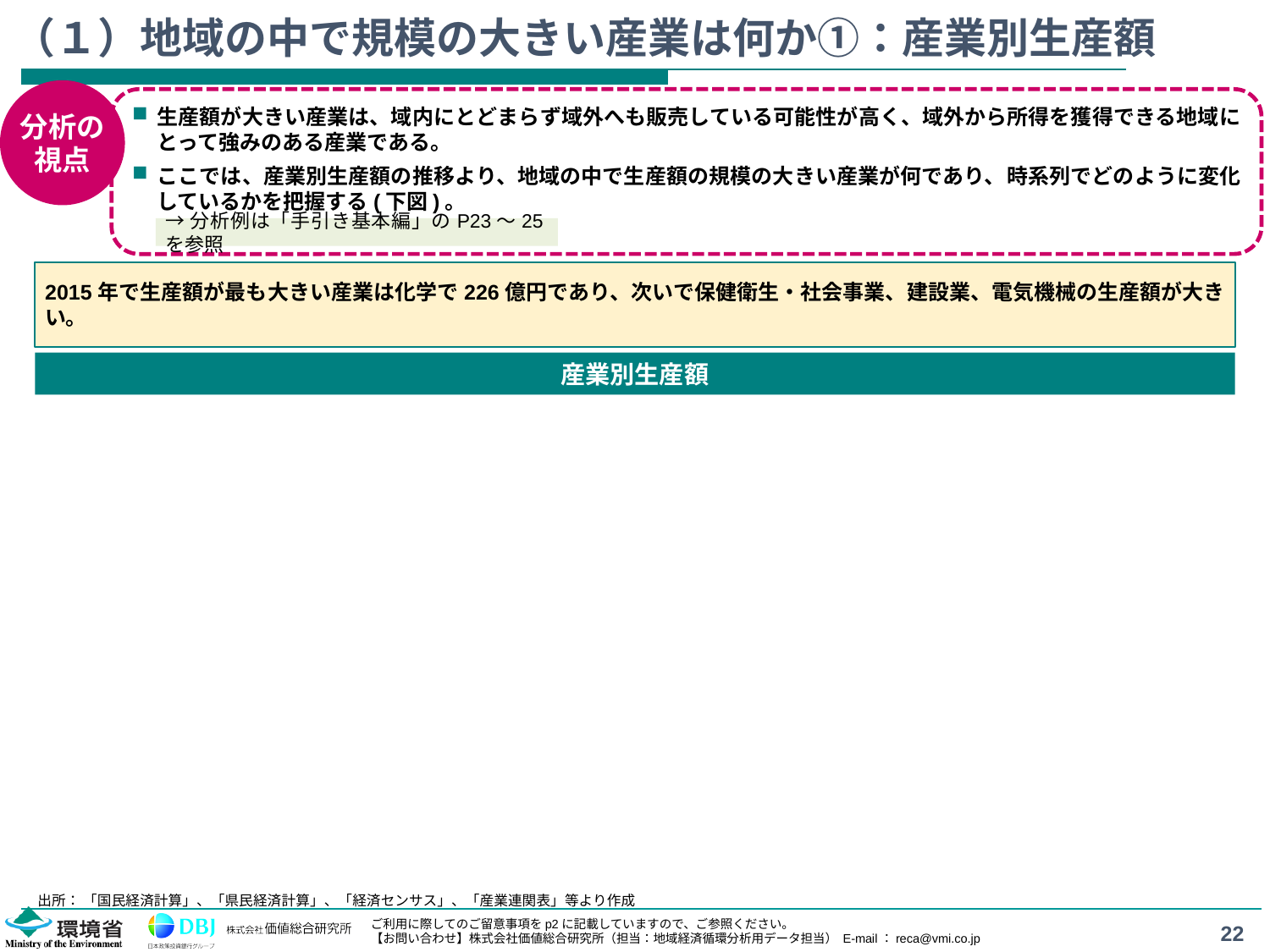

# （１）地域の中で規模の大きい産業は何か①：産業別生産額
分析の
視点
生産額が大きい産業は、域内にとどまらず域外へも販売している可能性が高く、域外から所得を獲得できる地域にとって強みのある産業である。
ここでは、産業別生産額の推移より、地域の中で生産額の規模の大きい産業が何であり、時系列でどのように変化しているかを把握する(下図)。
→分析例は「手引き基本編」のP23～25を参照
2015年で生産額が最も大きい産業は化学で226億円であり、次いで保健衛生・社会事業、建設業、電気機械の生産額が大きい。
産業別生産額
出所： 「国民経済計算」、「県民経済計算」、「経済センサス」、「産業連関表」等より作成
22